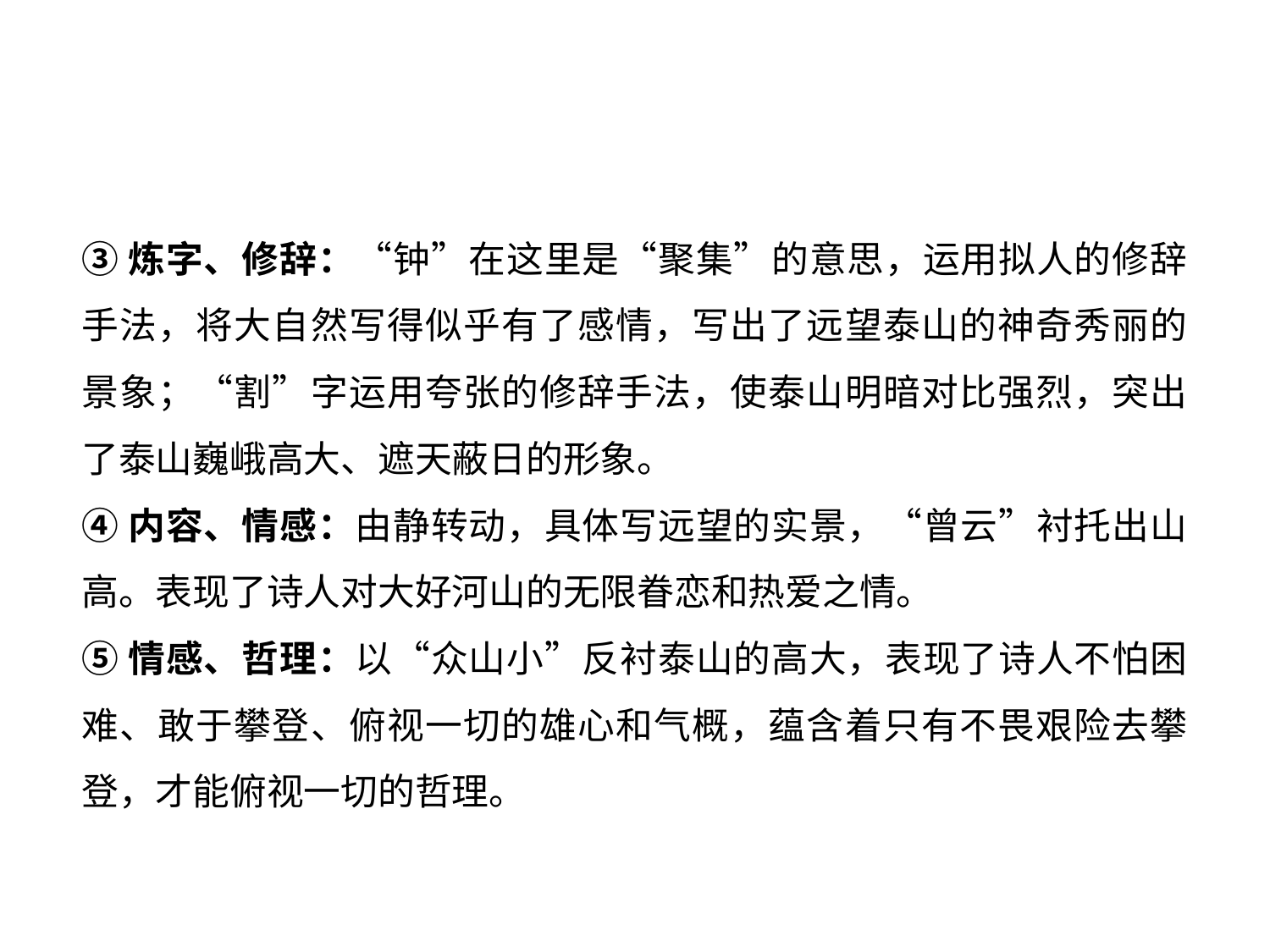

③炼字、修辞：“钟”在这里是“聚集”的意思，运用拟人的修辞手法，将大自然写得似乎有了感情，写出了远望泰山的神奇秀丽的景象；“割”字运用夸张的修辞手法，使泰山明暗对比强烈，突出了泰山巍峨高大、遮天蔽日的形象。
④内容、情感：由静转动，具体写远望的实景，“曾云”衬托出山高。表现了诗人对大好河山的无限眷恋和热爱之情。
⑤情感、哲理：以“众山小”反衬泰山的高大，表现了诗人不怕困难、敢于攀登、俯视一切的雄心和气概，蕴含着只有不畏艰险去攀登，才能俯视一切的哲理。